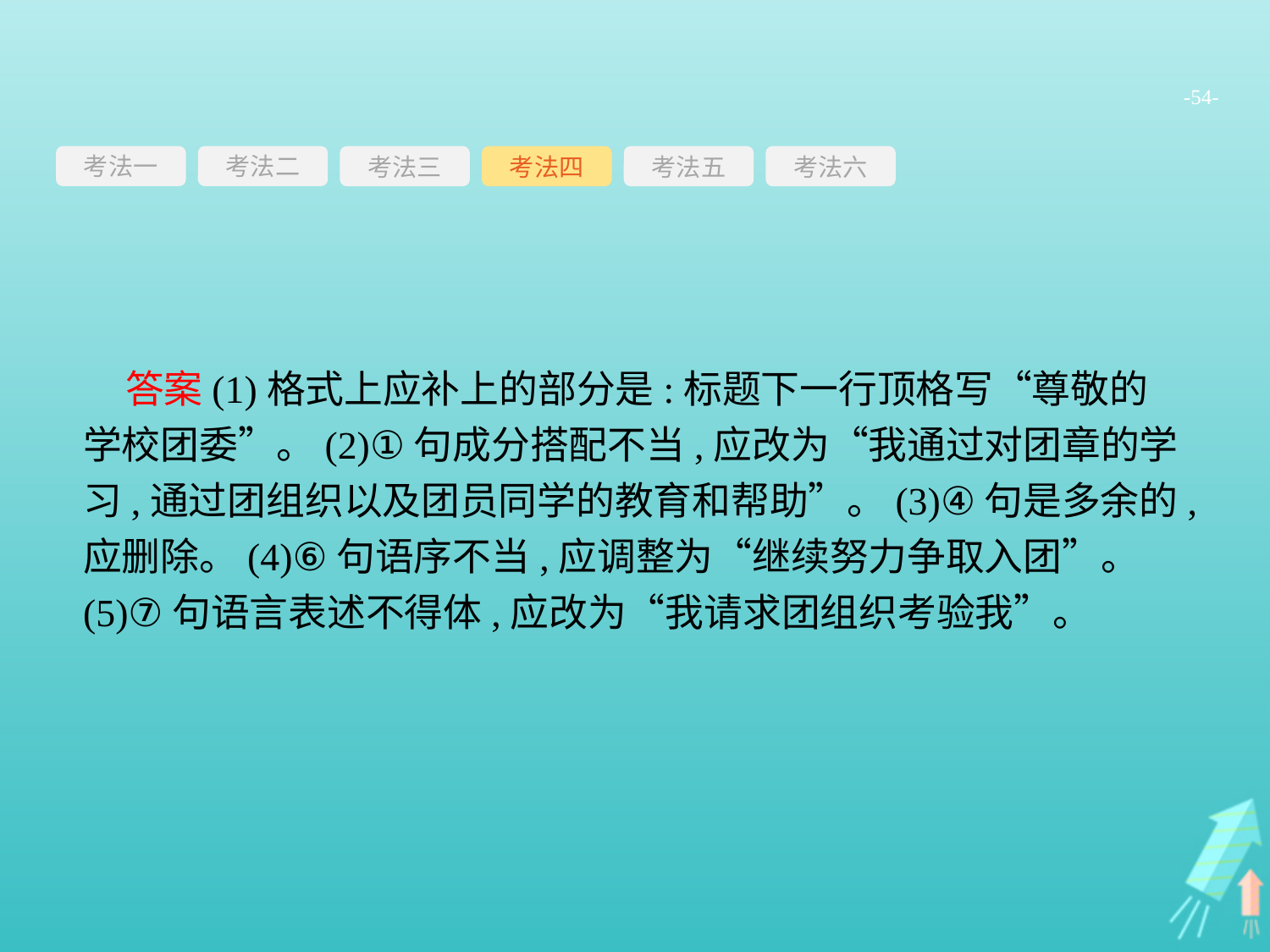

-54-
考法一
考法三
考法四
考法五
考法六
考法二
答案(1)格式上应补上的部分是:标题下一行顶格写“尊敬的学校团委”。(2)①句成分搭配不当,应改为“我通过对团章的学习,通过团组织以及团员同学的教育和帮助”。(3)④句是多余的,应删除。(4)⑥句语序不当,应调整为“继续努力争取入团”。(5)⑦句语言表述不得体,应改为“我请求团组织考验我”。